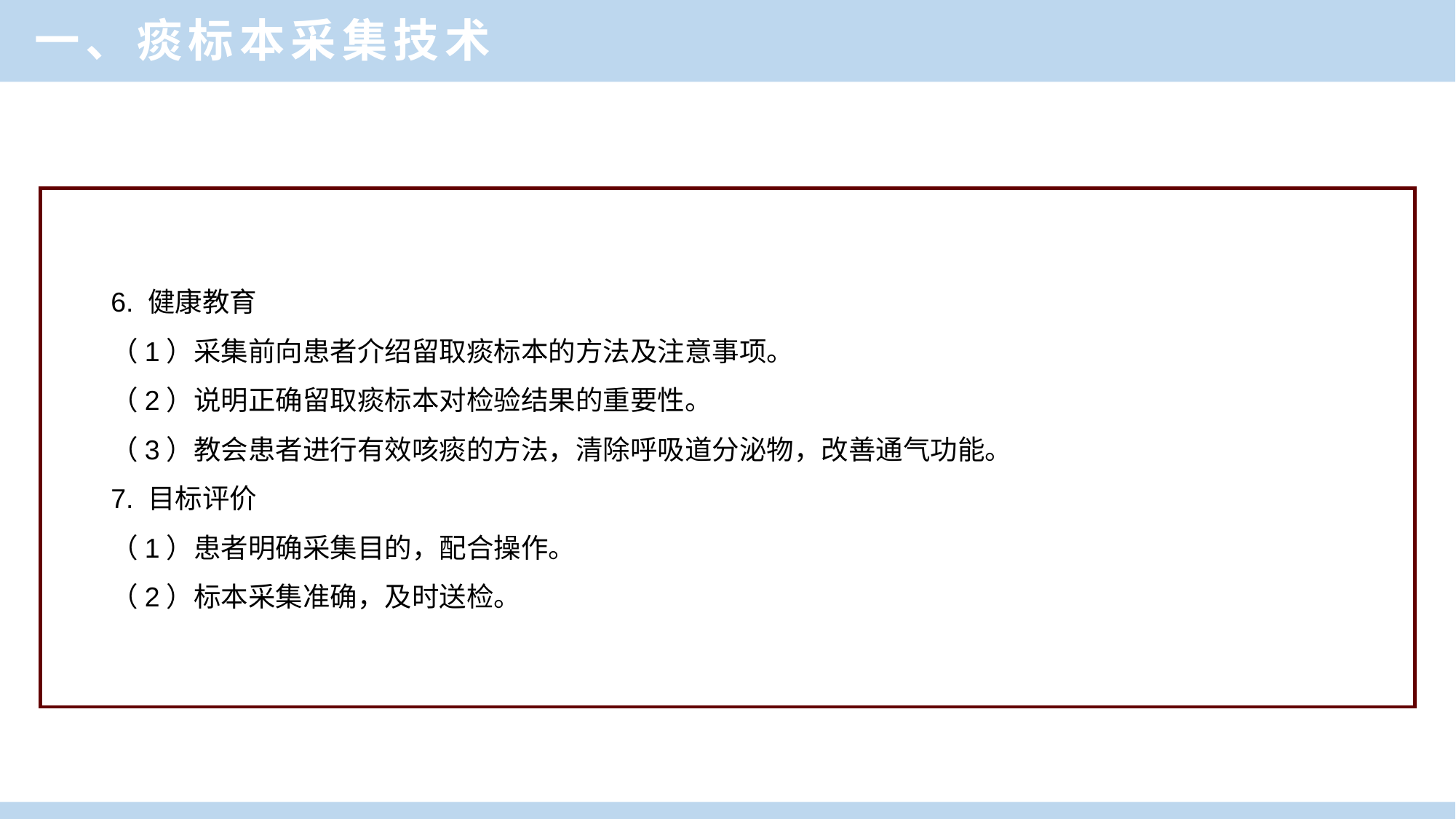

一、痰标本采集技术

6. 健康教育
（1）采集前向患者介绍留取痰标本的方法及注意事项。
（2）说明正确留取痰标本对检验结果的重要性。
（3）教会患者进行有效咳痰的方法，清除呼吸道分泌物，改善通气功能。
7. 目标评价
（1）患者明确采集目的，配合操作。
（2）标本采集准确，及时送检。